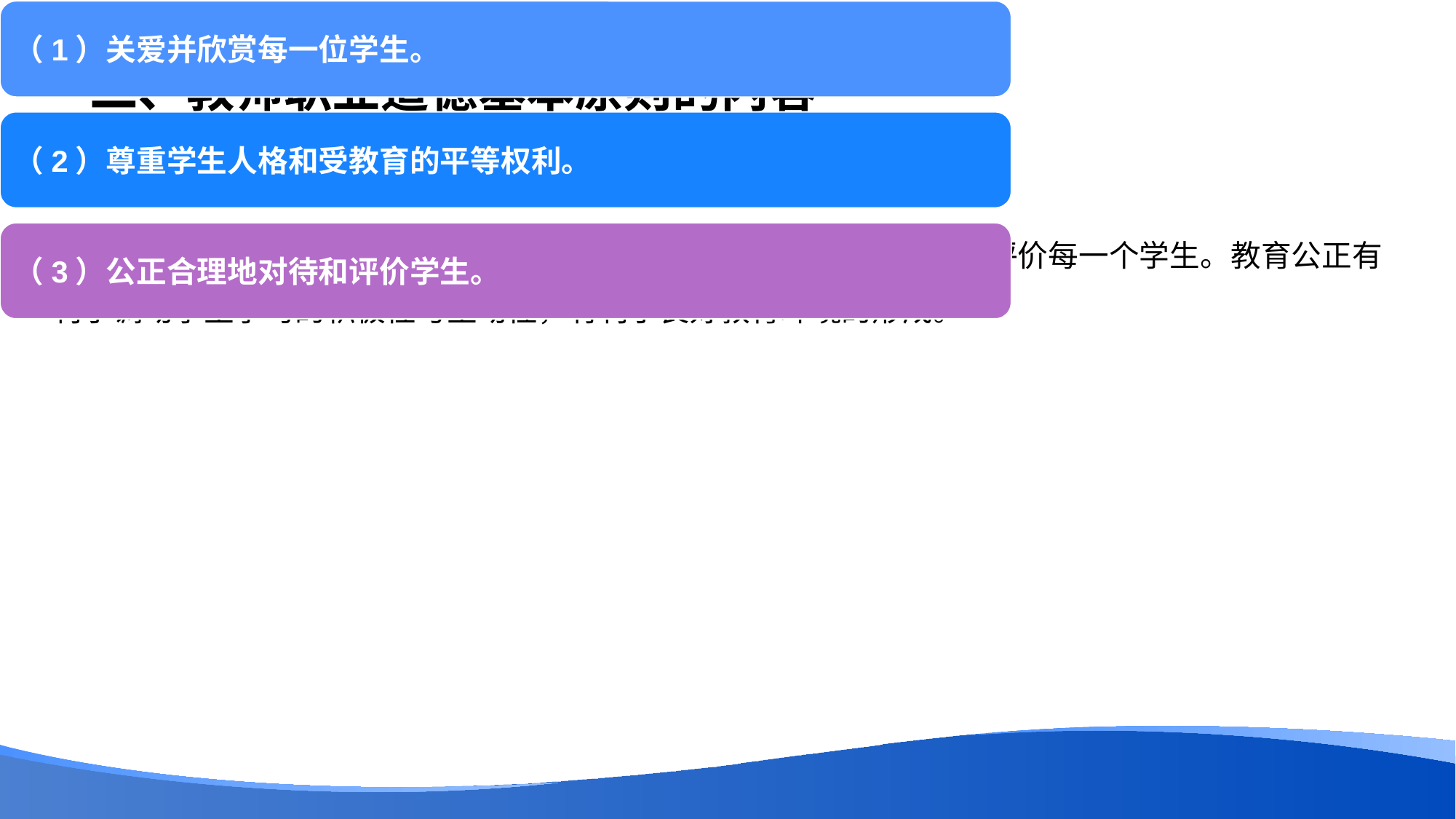

# 二、教师职业道德基本原则的内容
（三）教育公正原则
教育公正原则是指在教育教学过程中，教师应该公平合理地对待和评价每一个学生。教育公正有利于调动学生学习的积极性与主动性，有利于良好教育环境的形成。
（1）关爱并欣赏每一位学生。
（2）尊重学生人格和受教育的平等权利。
（3）公正合理地对待和评价学生。